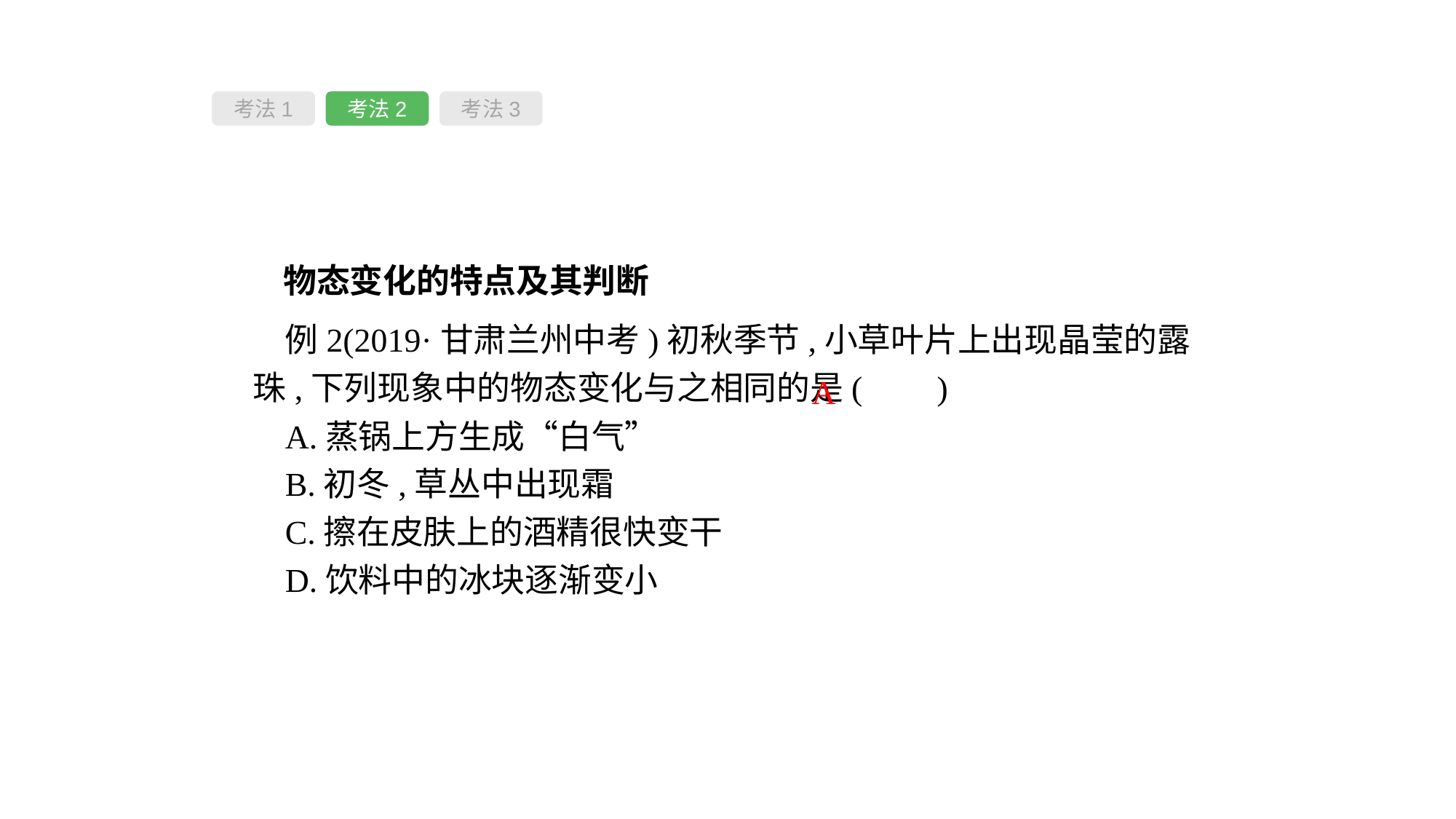

考法1
考法2
考法3
　物态变化的特点及其判断
例2(2019·甘肃兰州中考)初秋季节,小草叶片上出现晶莹的露珠,下列现象中的物态变化与之相同的是(   　)
A.蒸锅上方生成“白气”
B.初冬,草丛中出现霜
C.擦在皮肤上的酒精很快变干
D.饮料中的冰块逐渐变小
A